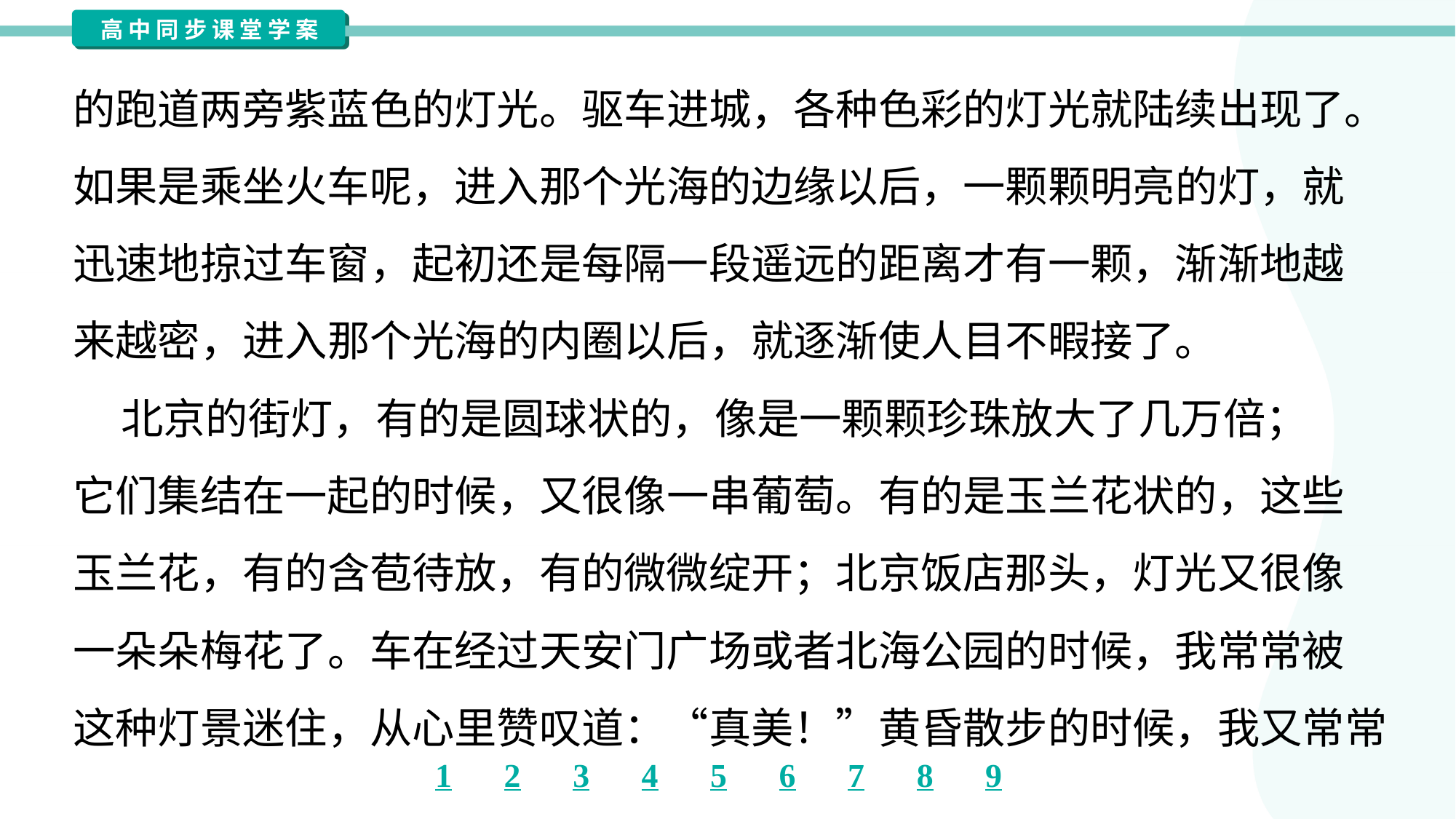

的跑道两旁紫蓝色的灯光。驱车进城，各种色彩的灯光就陆续出现了。
如果是乘坐火车呢，进入那个光海的边缘以后，一颗颗明亮的灯，就
迅速地掠过车窗，起初还是每隔一段遥远的距离才有一颗，渐渐地越
来越密，进入那个光海的内圈以后，就逐渐使人目不暇接了。
    北京的街灯，有的是圆球状的，像是一颗颗珍珠放大了几万倍；
它们集结在一起的时候，又很像一串葡萄。有的是玉兰花状的，这些
玉兰花，有的含苞待放，有的微微绽开；北京饭店那头，灯光又很像
一朵朵梅花了。车在经过天安门广场或者北海公园的时候，我常常被
这种灯景迷住，从心里赞叹道：“真美！”黄昏散步的时候，我又常常